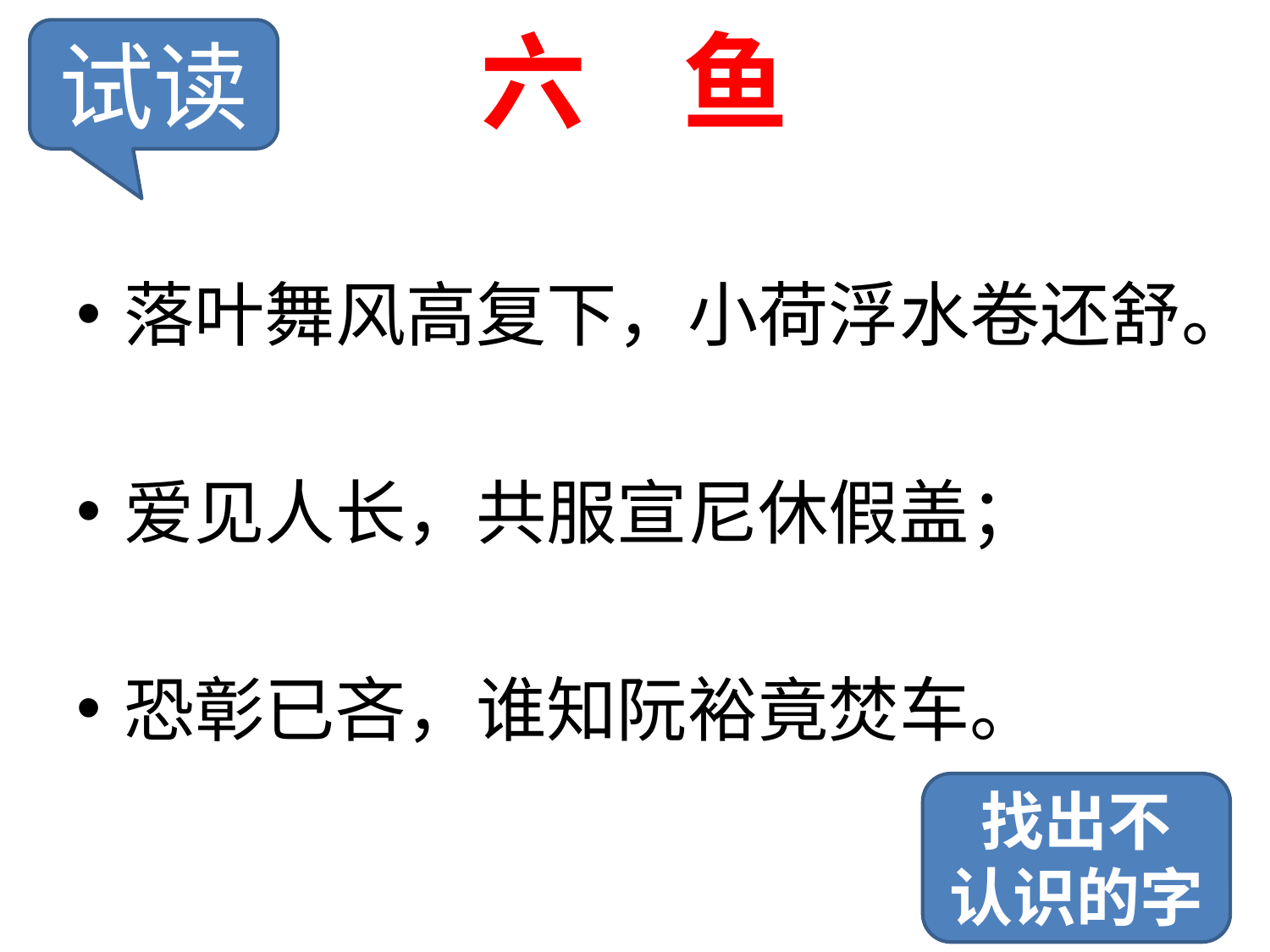

# 六    鱼
试读
落叶舞风高复下，小荷浮水卷还舒。

爱见人长，共服宣尼休假盖；

恐彰已吝，谁知阮裕竟焚车。

找出不
认识的字